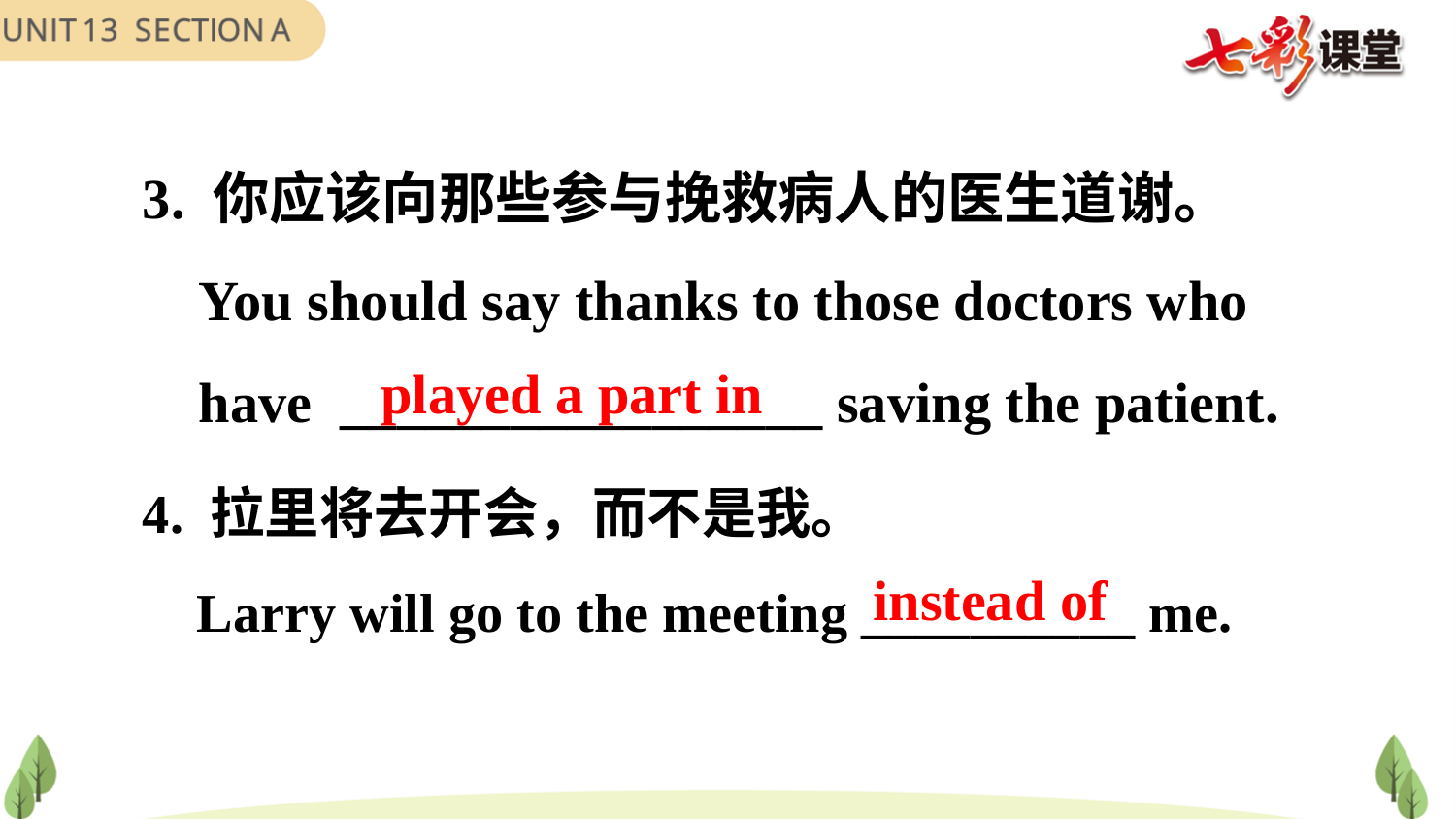

3. 你应该向那些参与挽救病人的医生道谢。
    You should say thanks to those doctors who
    have  _________________ saving the patient.

played a part in
4. 拉里将去开会，而不是我。
    Larry will go to the meeting __________ me.
instead of